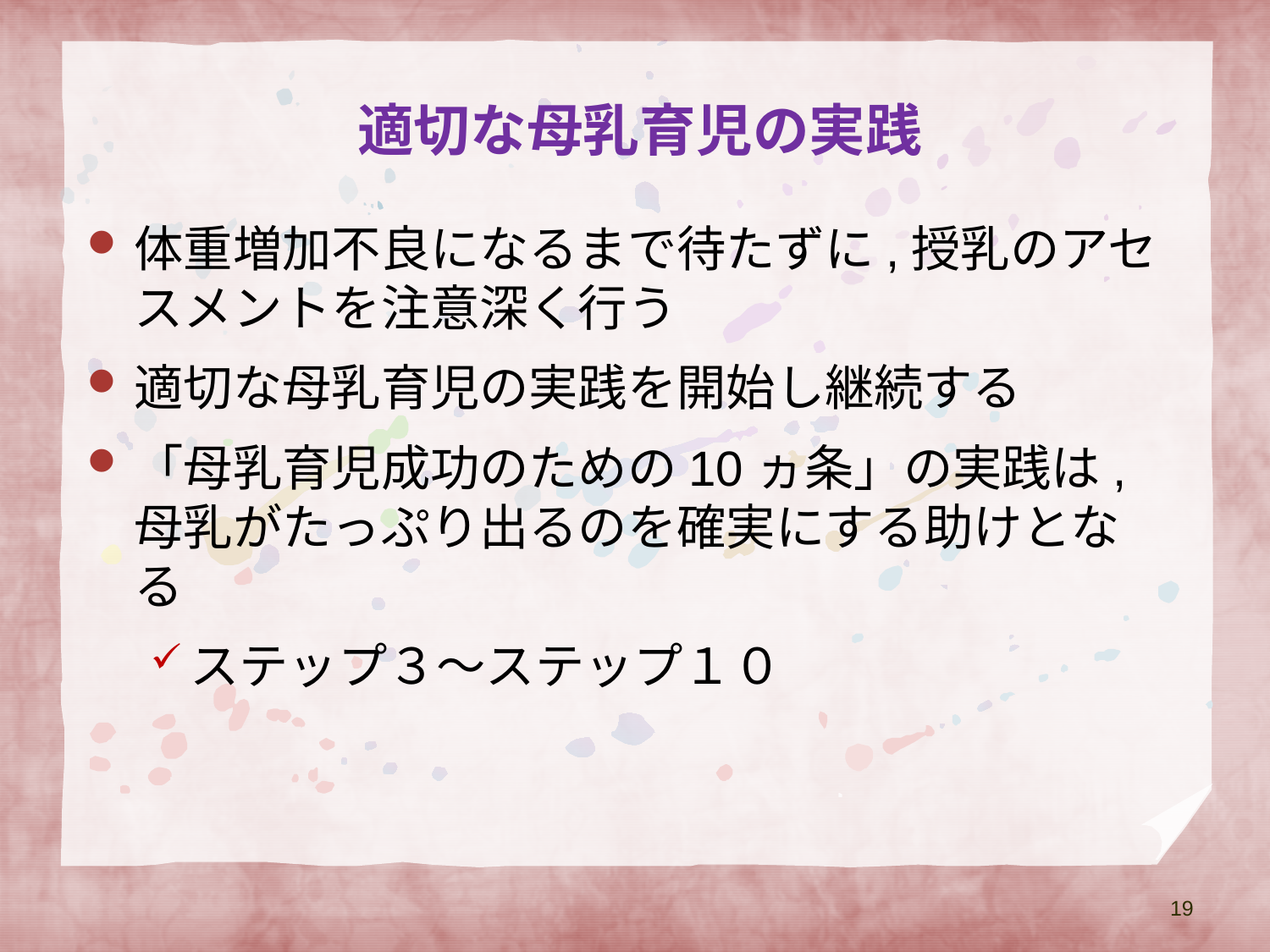

# 適切な母乳育児の実践
体重増加不良になるまで待たずに,授乳のアセスメントを注意深く行う
適切な母乳育児の実践を開始し継続する
「母乳育児成功のための10ヵ条」の実践は,母乳がたっぷり出るのを確実にする助けとなる
ステップ３～ステップ１０

19